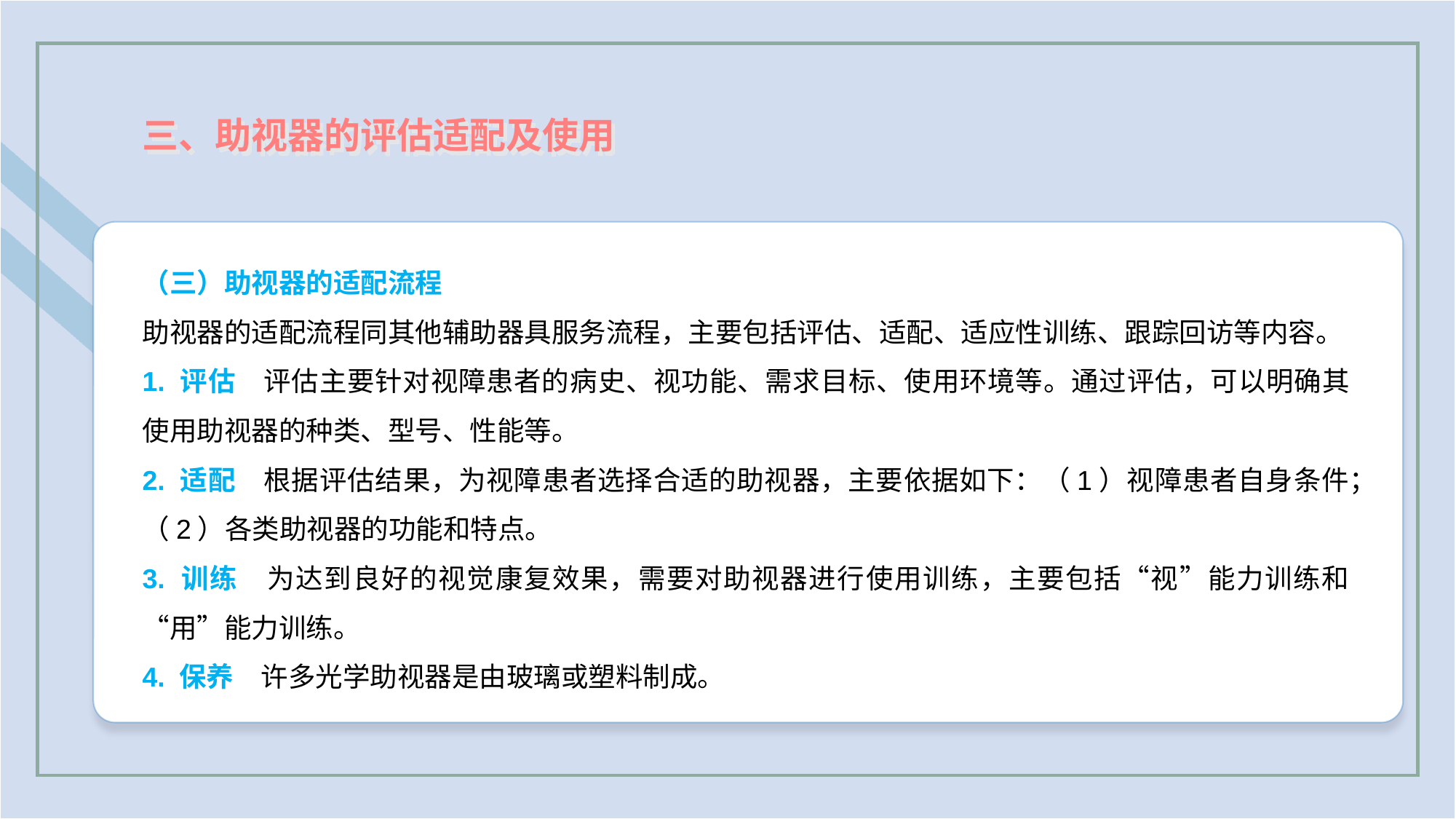

三、助视器的评估适配及使用

（三）助视器的适配流程
助视器的适配流程同其他辅助器具服务流程，主要包括评估、适配、适应性训练、跟踪回访等内容。
1. 评估　评估主要针对视障患者的病史、视功能、需求目标、使用环境等。通过评估，可以明确其使用助视器的种类、型号、性能等。
2. 适配　根据评估结果，为视障患者选择合适的助视器，主要依据如下：（1）视障患者自身条件；（2）各类助视器的功能和特点。
3. 训练　为达到良好的视觉康复效果，需要对助视器进行使用训练，主要包括“视”能力训练和“用”能力训练。
4. 保养　许多光学助视器是由玻璃或塑料制成。